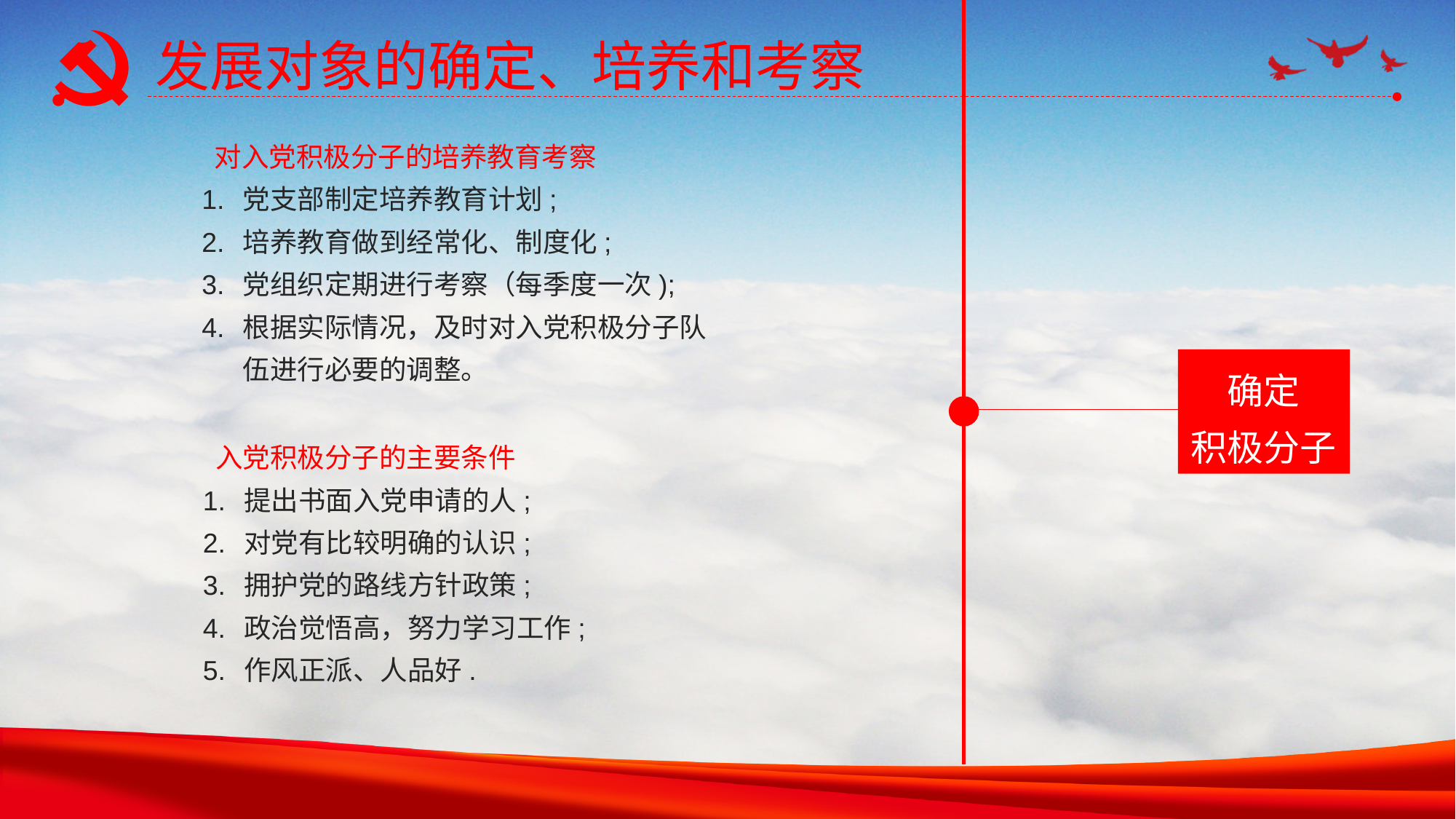

发展对象的确定、培养和考察
 对入党积极分子的培养教育考察
党支部制定培养教育计划;
培养教育做到经常化、制度化;
党组织定期进行考察（每季度一次);
根据实际情况，及时对入党积极分子队伍进行必要的调整。
确定
积极分子
 入党积极分子的主要条件
提出书面入党申请的人;
对党有比较明确的认识;
拥护党的路线方针政策;
政治觉悟高，努力学习工作;
作风正派、人品好.